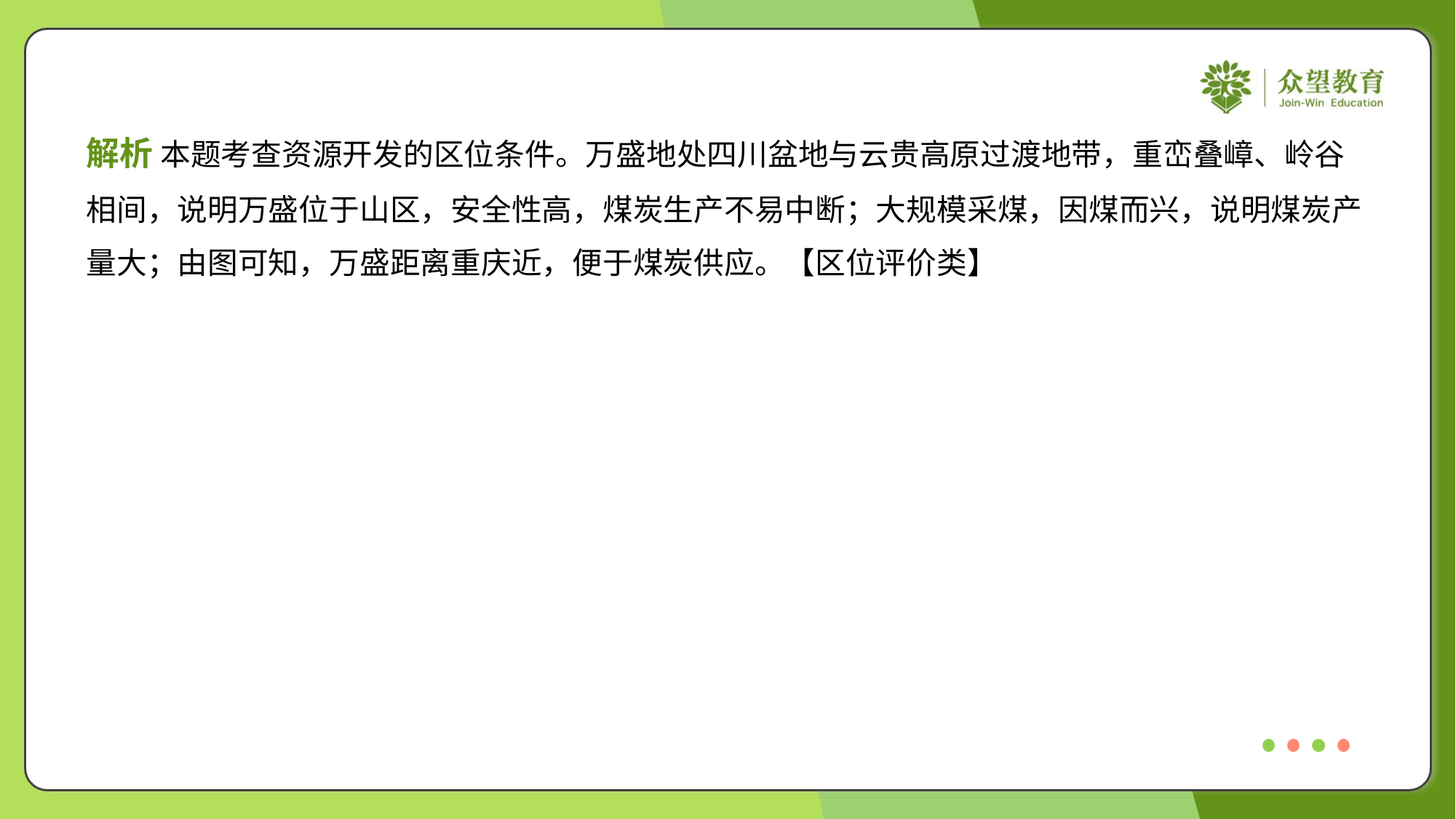

解析 本题考查资源开发的区位条件。万盛地处四川盆地与云贵高原过渡地带，重峦叠嶂、岭谷
相间，说明万盛位于山区，安全性高，煤炭生产不易中断；大规模采煤，因煤而兴，说明煤炭产
量大；由图可知，万盛距离重庆近，便于煤炭供应。【区位评价类】